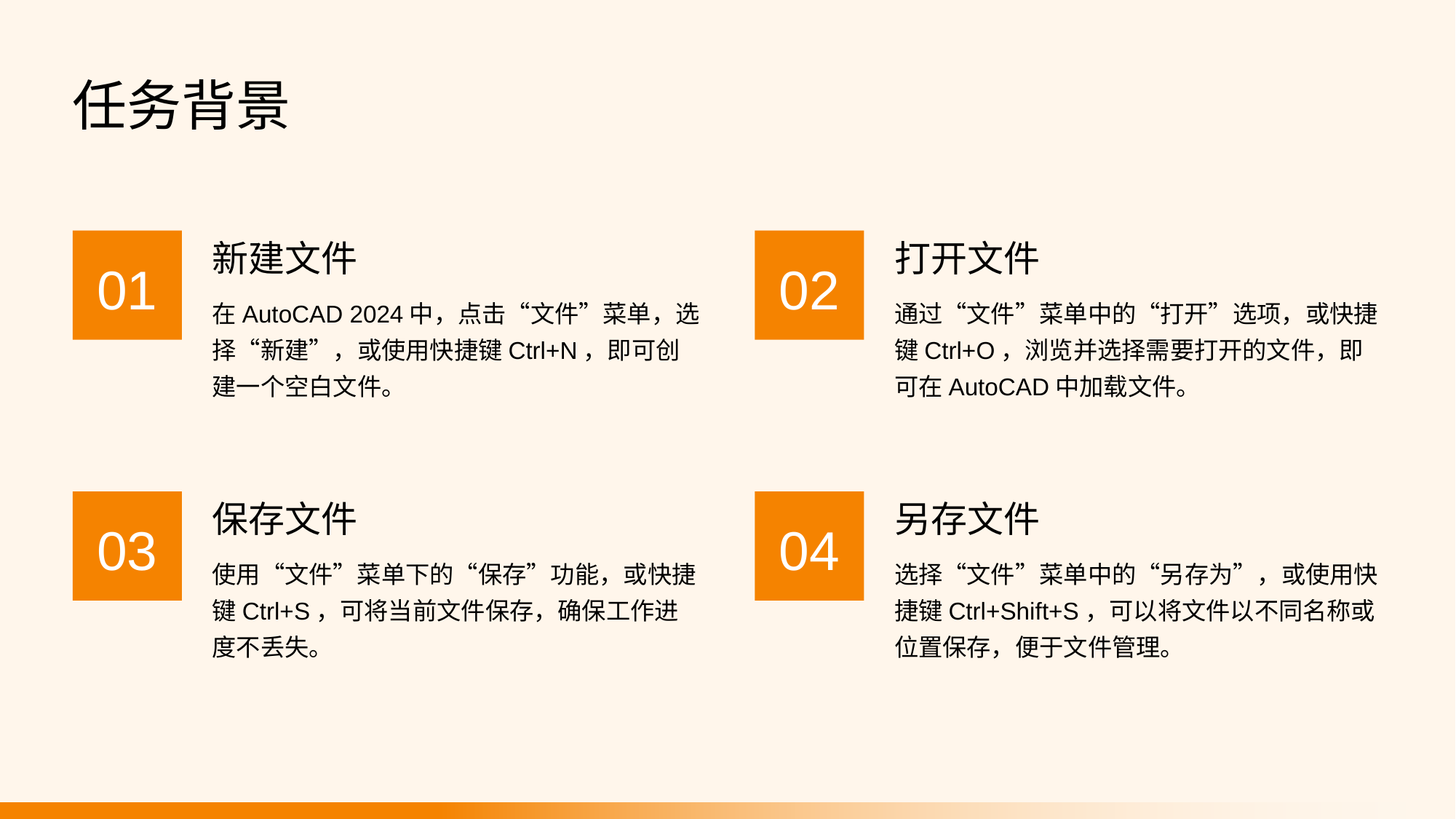

任务背景

新建文件

打开文件
01
02
在AutoCAD 2024中，点击“文件”菜单，选择“新建”，或使用快捷键Ctrl+N，即可创建一个空白文件。
通过“文件”菜单中的“打开”选项，或快捷键Ctrl+O，浏览并选择需要打开的文件，即可在AutoCAD中加载文件。

保存文件

另存文件
03
04
使用“文件”菜单下的“保存”功能，或快捷键Ctrl+S，可将当前文件保存，确保工作进度不丢失。
选择“文件”菜单中的“另存为”，或使用快捷键Ctrl+Shift+S，可以将文件以不同名称或位置保存，便于文件管理。